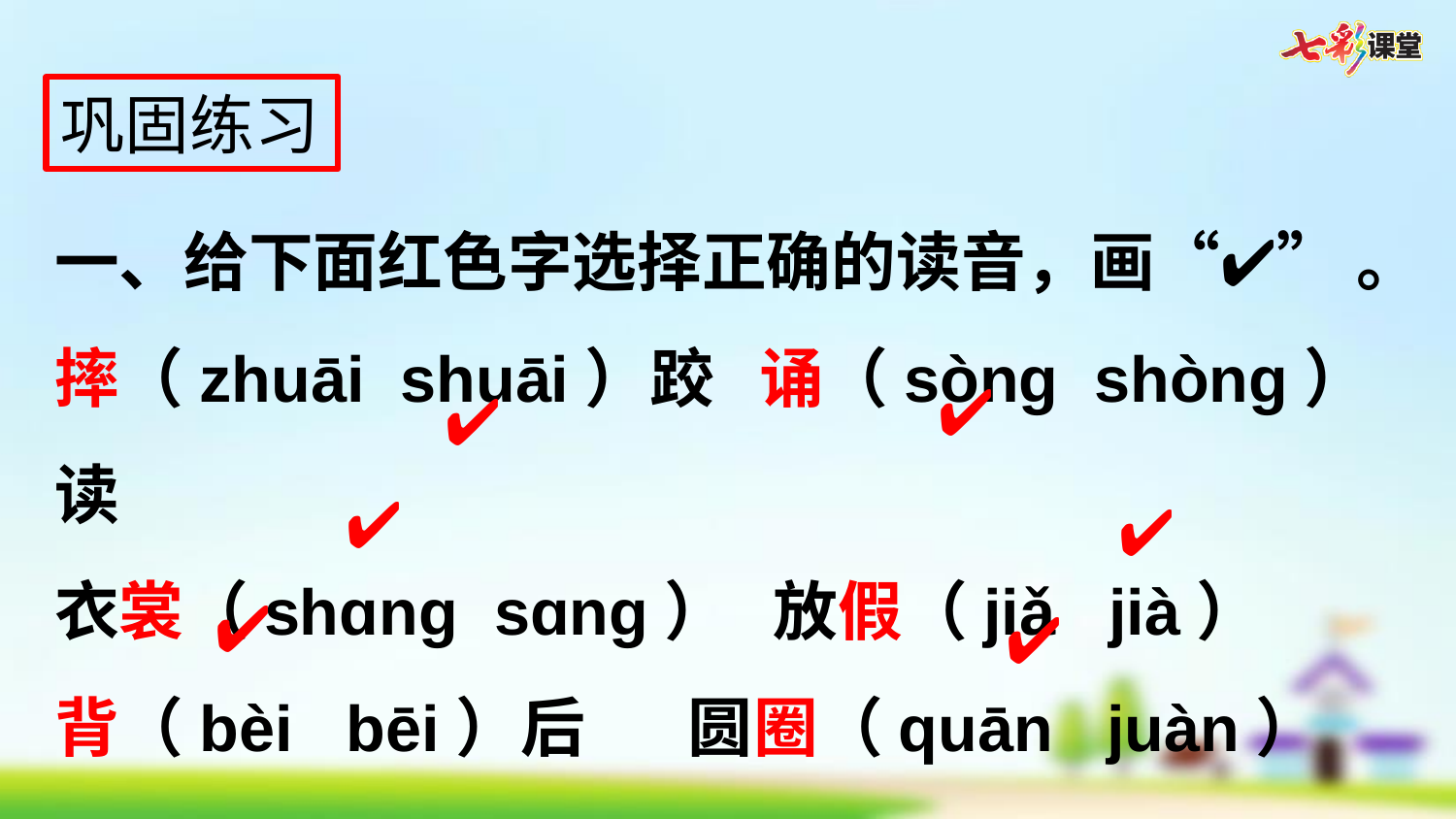

巩固练习
一、给下面红色字选择正确的读音，画“✔” 。
摔（zhuāi  shuāi）跤   诵（sòng  shòng）读
衣裳（shɑng  sɑng）   放假（jiǎ   jià）
背（bèi   bēi）后       圆圈（quān   juàn）
✔
✔
✔
✔
✔
✔